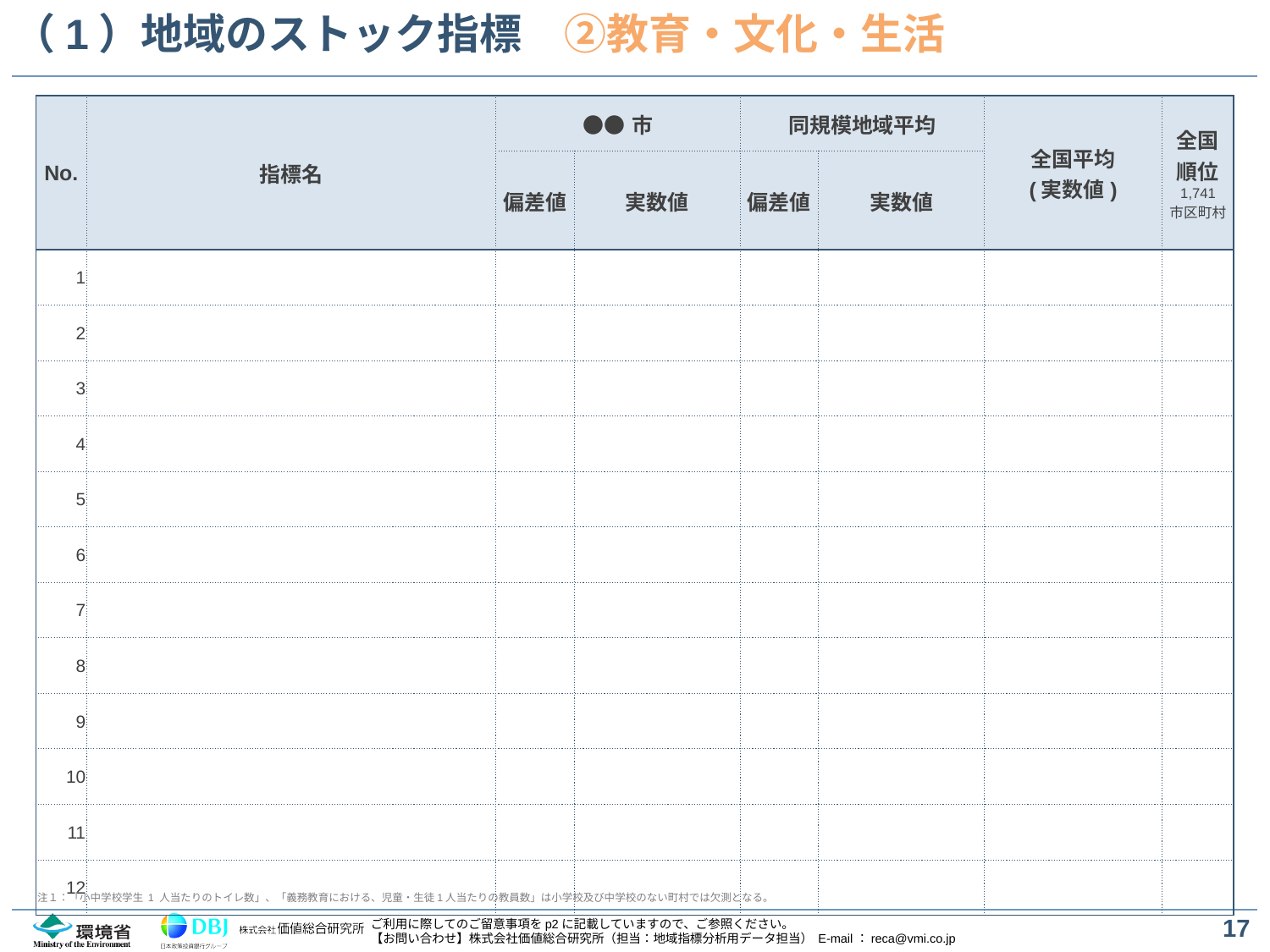

# （1）地域のストック指標　②教育・文化・生活
| No. | 指標名 | ●●市 |  | 同規模地域平均 |  | 全国平均 (実数値) | 全国 順位 1,741 市区町村 |
| --- | --- | --- | --- | --- | --- | --- | --- |
|  |  | 偏差値 | 実数値 | 偏差値 | 実数値 |  |  |
| 1 |  |  |  |  |  |  |  |
| 2 |  |  |  |  |  |  |  |
| 3 |  |  |  |  |  |  |  |
| 4 |  |  |  |  |  |  |  |
| 5 |  |  |  |  |  |  |  |
| 6 |  |  |  |  |  |  |  |
| 7 |  |  |  |  |  |  |  |
| 8 |  |  |  |  |  |  |  |
| 9 |  |  |  |  |  |  |  |
| 10 |  |  |  |  |  |  |  |
| 11 |  |  |  |  |  |  |  |
| 12 |  |  |  |  |  |  |  |
注１：「小中学校学生 1 人当たりのトイレ数」、「義務教育における、児童・生徒1人当たりの教員数」は小学校及び中学校のない町村では欠測となる。
17